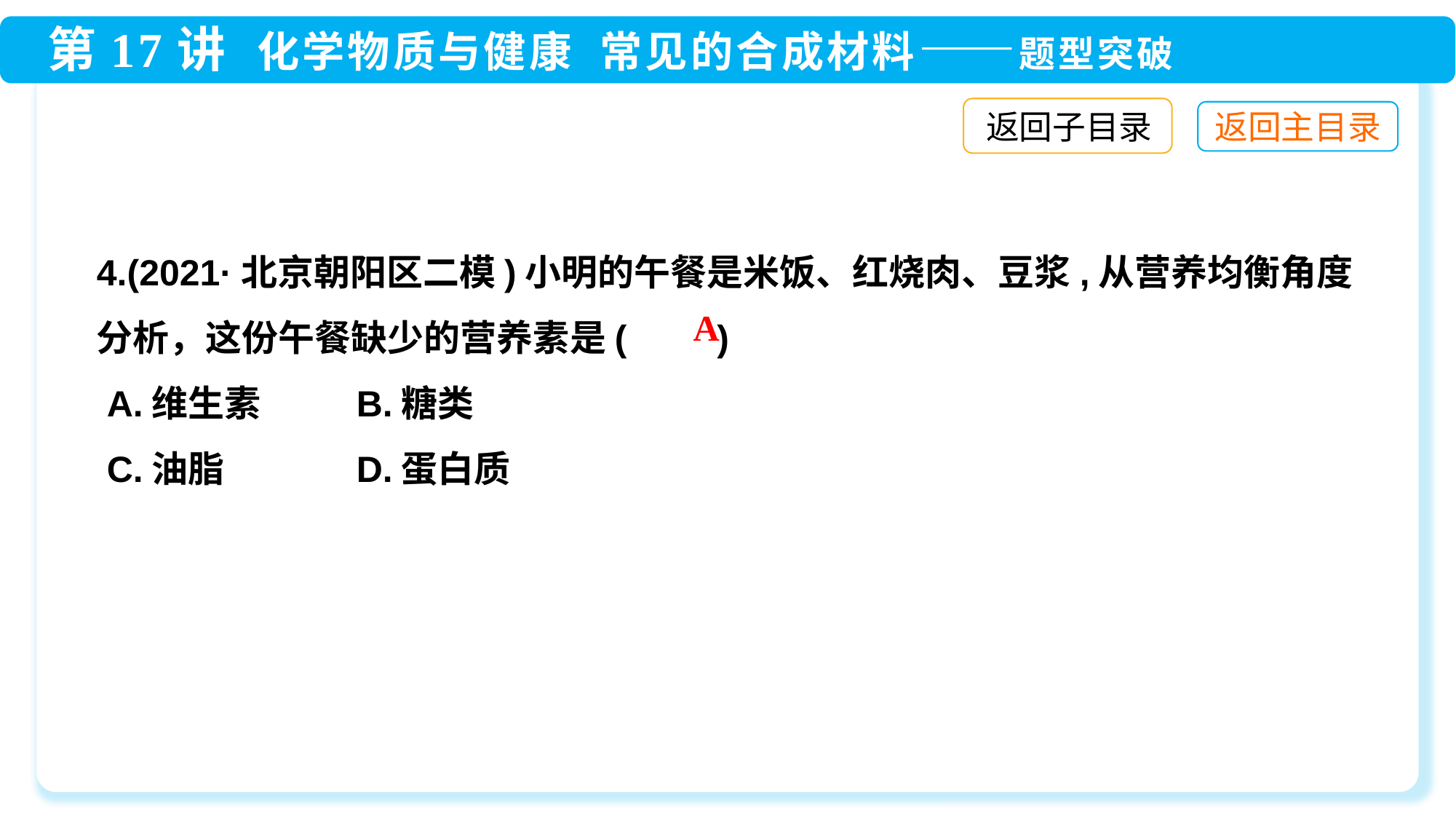

返回子目录
4.(2021·北京朝阳区二模)小明的午餐是米饭、红烧肉、豆浆,从营养均衡角度分析，这份午餐缺少的营养素是(　　)
 A.维生素	    B.糖类
 C.油脂	    D.蛋白质
A